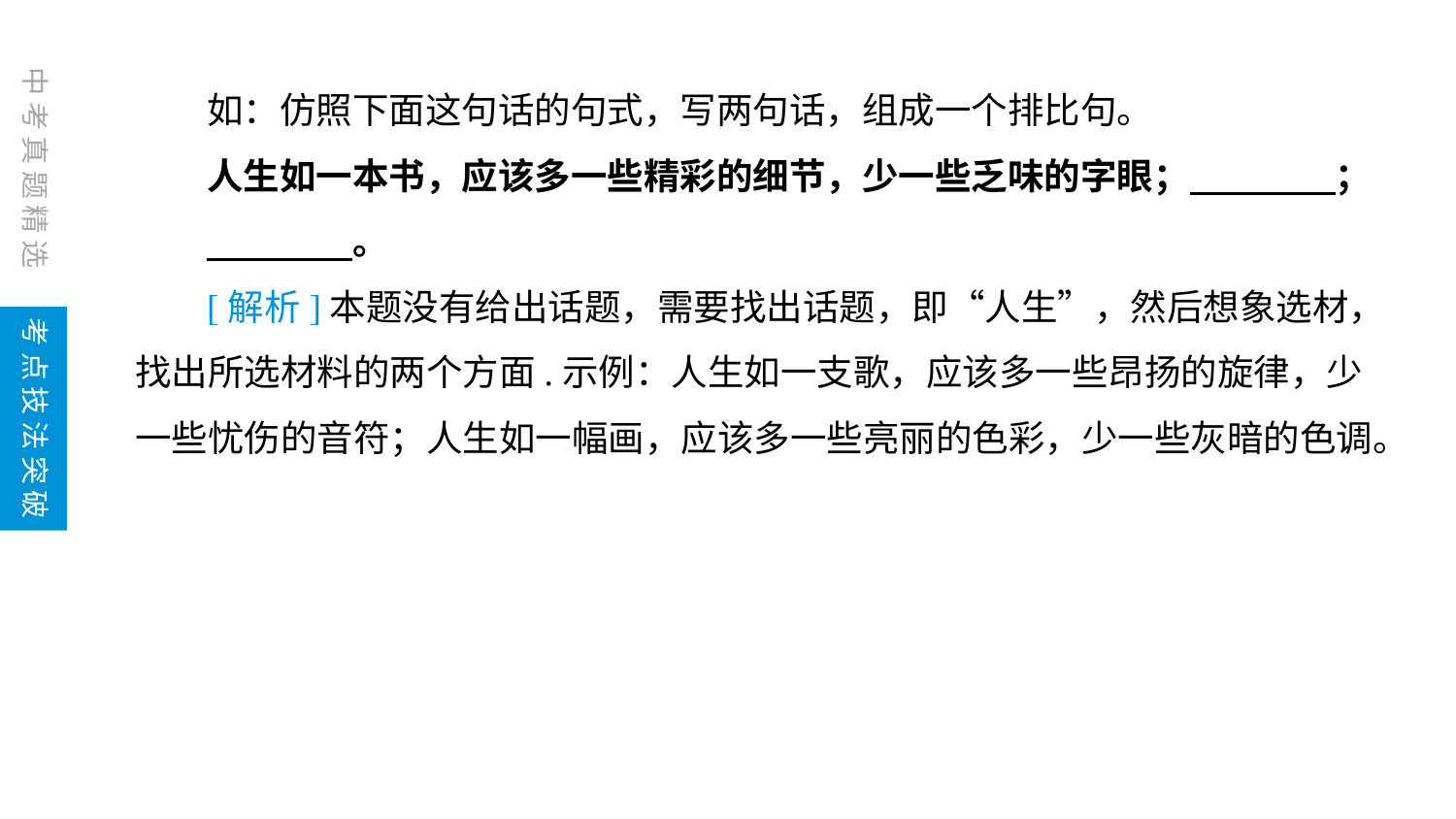

如：仿照下面这句话的句式，写两句话，组成一个排比句。
人生如一本书，应该多一些精彩的细节，少一些乏味的字眼；　　　　；
　　　　。
[解析]本题没有给出话题，需要找出话题，即“人生”，然后想象选材，找出所选材料的两个方面.示例：人生如一支歌，应该多一些昂扬的旋律，少一些忧伤的音符；人生如一幅画，应该多一些亮丽的色彩，少一些灰暗的色调。